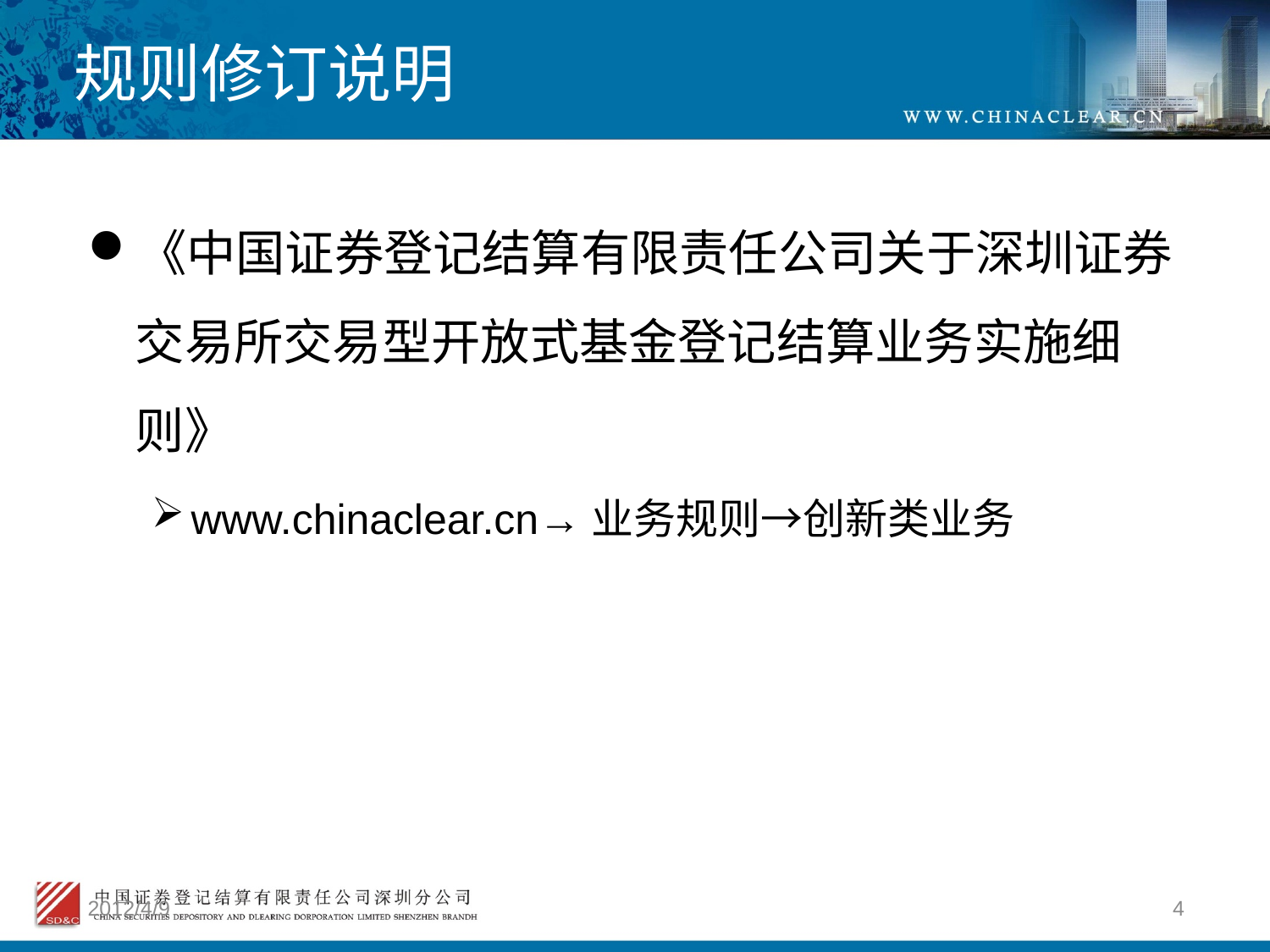

# 规则修订说明
《中国证券登记结算有限责任公司关于深圳证券交易所交易型开放式基金登记结算业务实施细则》
www.chinaclear.cn→业务规则→创新类业务

2012/4/9
4